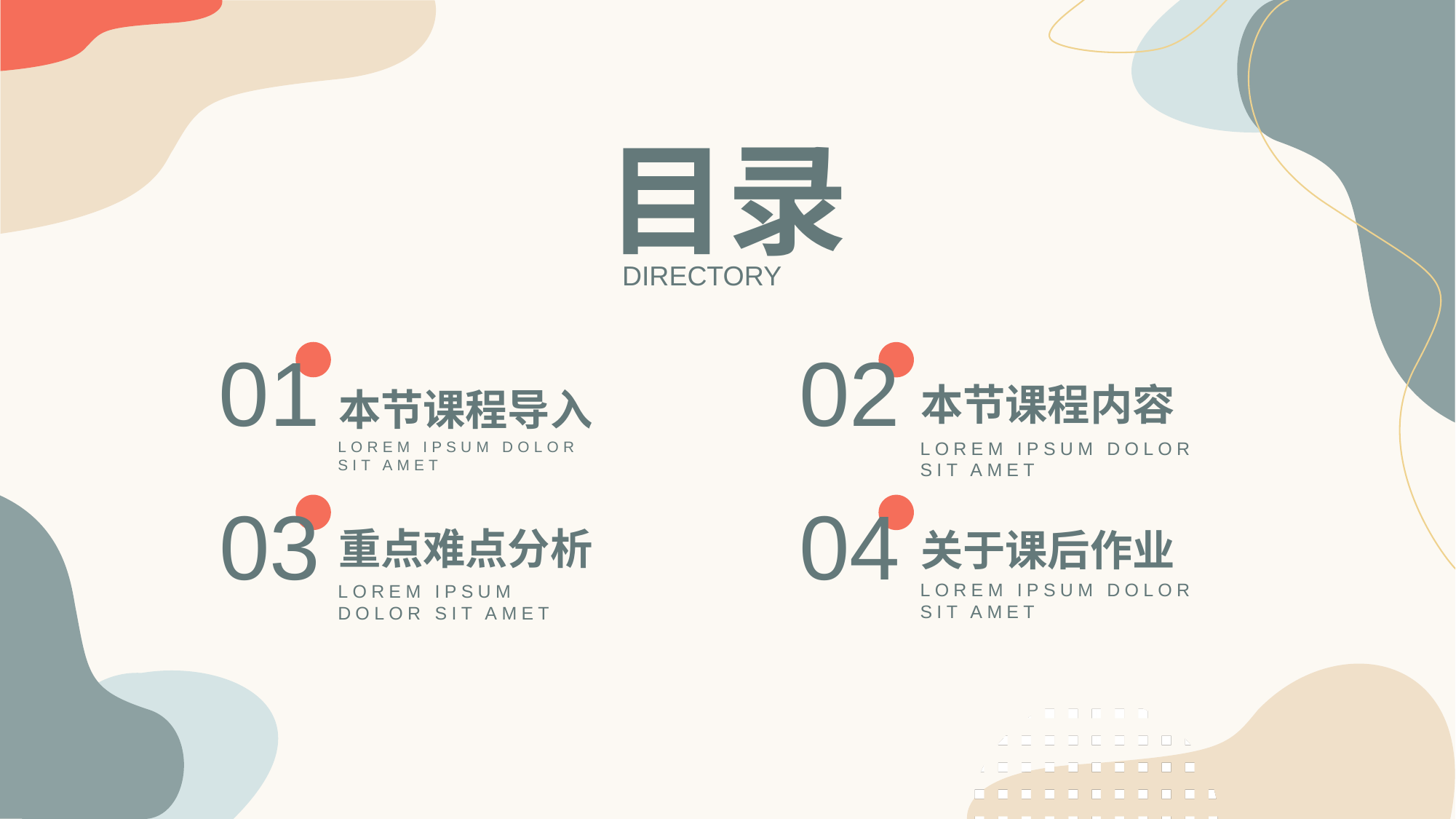

目录
directory
01
02

本节课程内容
Lorem ipsum dolor sit amet
本节课程导入
Lorem ipsum dolor sit amet
03
04

重点难点分析
Lorem ipsum dolor sit amet
关于课后作业
Lorem ipsum dolor sit amet